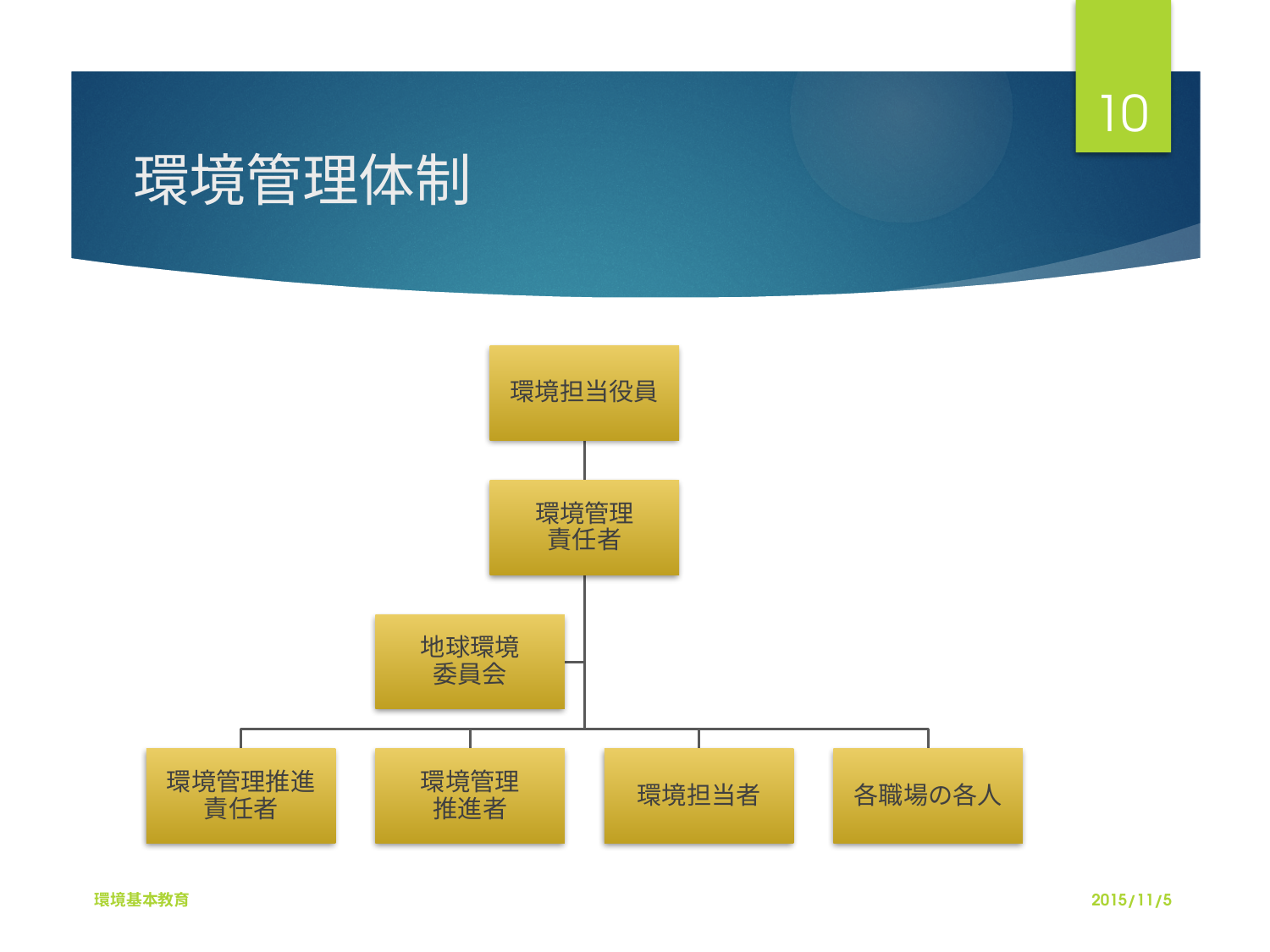

10
# 環境管理体制
環境担当役員
環境管理
責任者
環境管理推進
責任者
環境管理
推進者
環境担当者
各職場の各人
地球環境
委員会
環境基本教育
2015/11/5